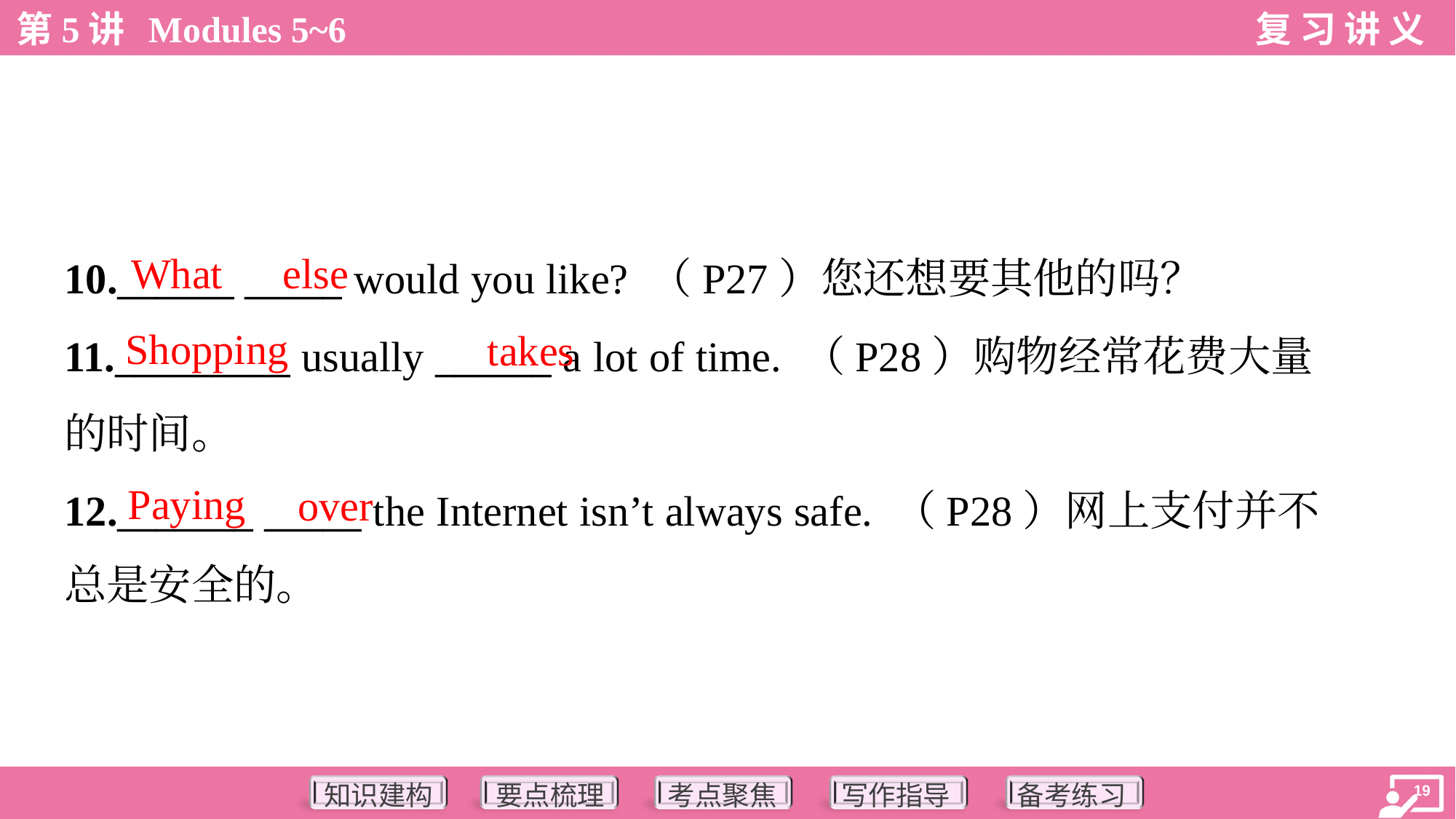

What
else
10.______ _____ would you like? （P27）您还想要其他的吗？
11._________ usually ______ a lot of time. （P28）购物经常花费大量
的时间。
12._______ _____ the Internet isn’t always safe. （P28）网上支付并不
总是安全的。
Shopping
takes
Paying
over